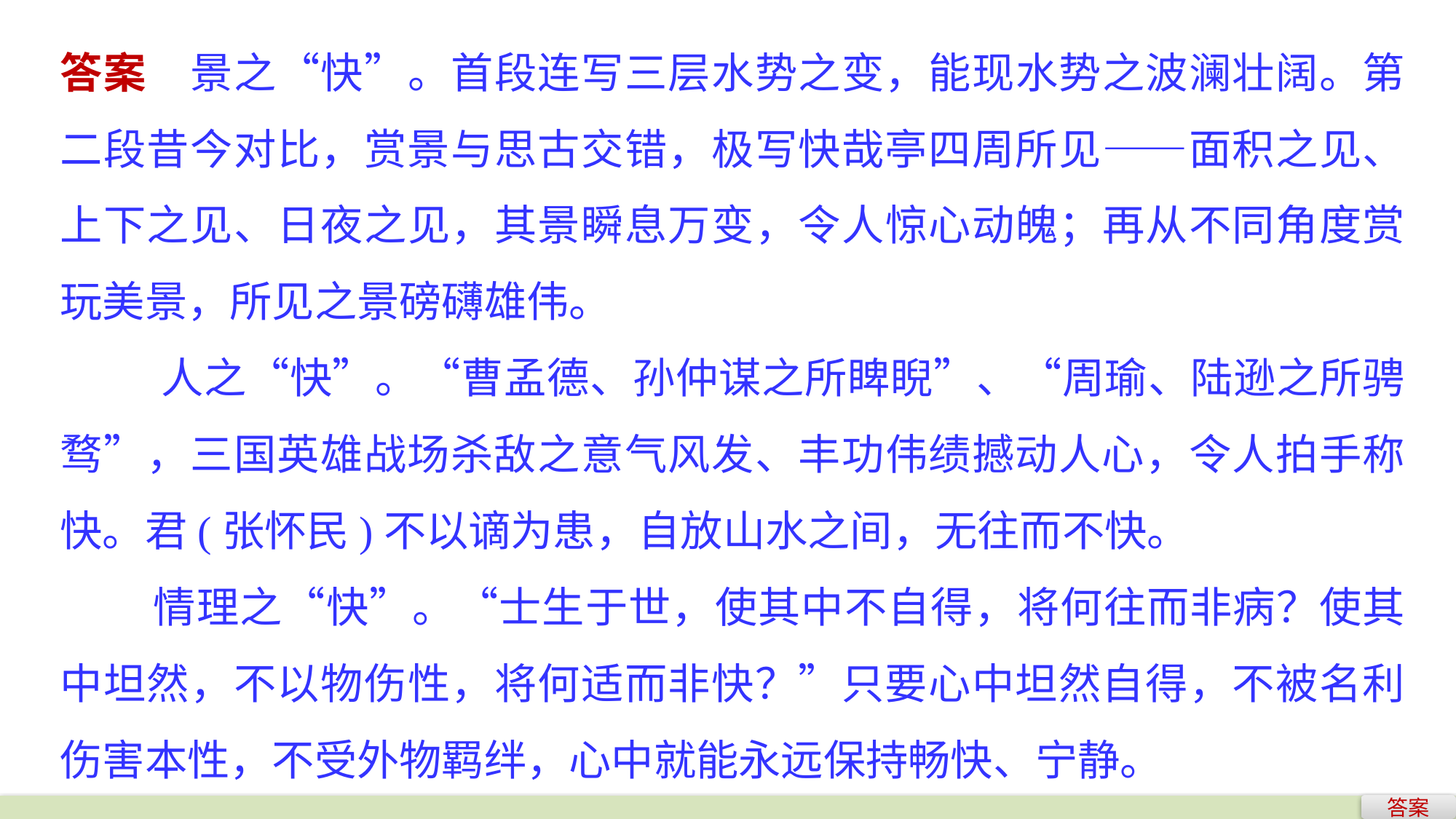

答案　景之“快”。首段连写三层水势之变，能现水势之波澜壮阔。第二段昔今对比，赏景与思古交错，极写快哉亭四周所见——面积之见、上下之见、日夜之见，其景瞬息万变，令人惊心动魄；再从不同角度赏玩美景，所见之景磅礴雄伟。
         人之“快”。“曹孟德、孙仲谋之所睥睨”、“周瑜、陆逊之所骋骛”，三国英雄战场杀敌之意气风发、丰功伟绩撼动人心，令人拍手称快。君(张怀民)不以谪为患，自放山水之间，无往而不快。
        情理之“快”。“士生于世，使其中不自得，将何往而非病？使其中坦然，不以物伤性，将何适而非快？”只要心中坦然自得，不被名利伤害本性，不受外物羁绊，心中就能永远保持畅快、宁静。
答案